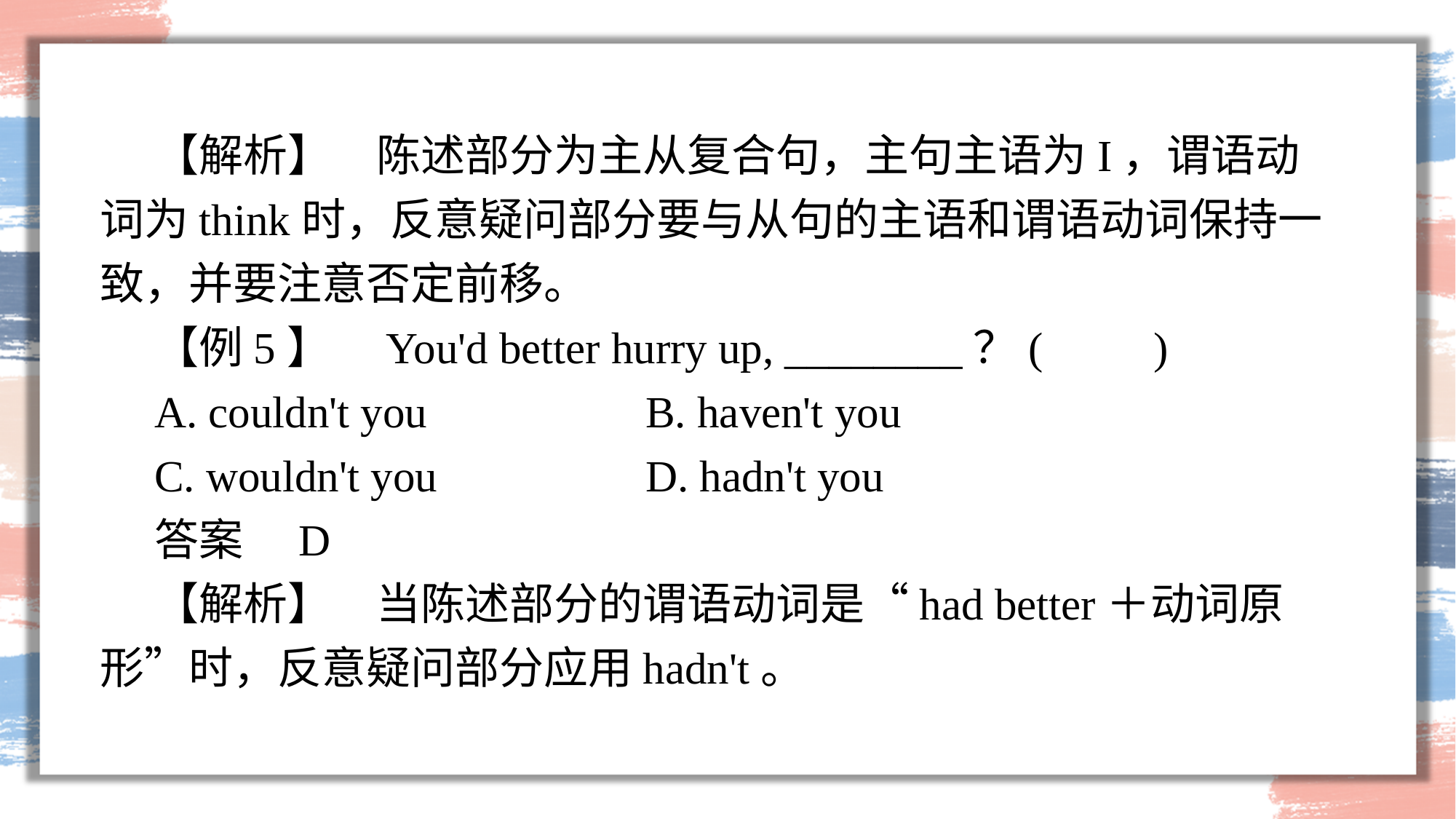

【解析】　陈述部分为主从复合句，主句主语为I，谓语动词为think时，反意疑问部分要与从句的主语和谓语动词保持一致，并要注意否定前移。
【例5】　You'd better hurry up, ________？(　　)
A. couldn't you  		B. haven't you
C. wouldn't you  		D. hadn't you
答案　D
【解析】　当陈述部分的谓语动词是“had better＋动词原形”时，反意疑问部分应用hadn't。